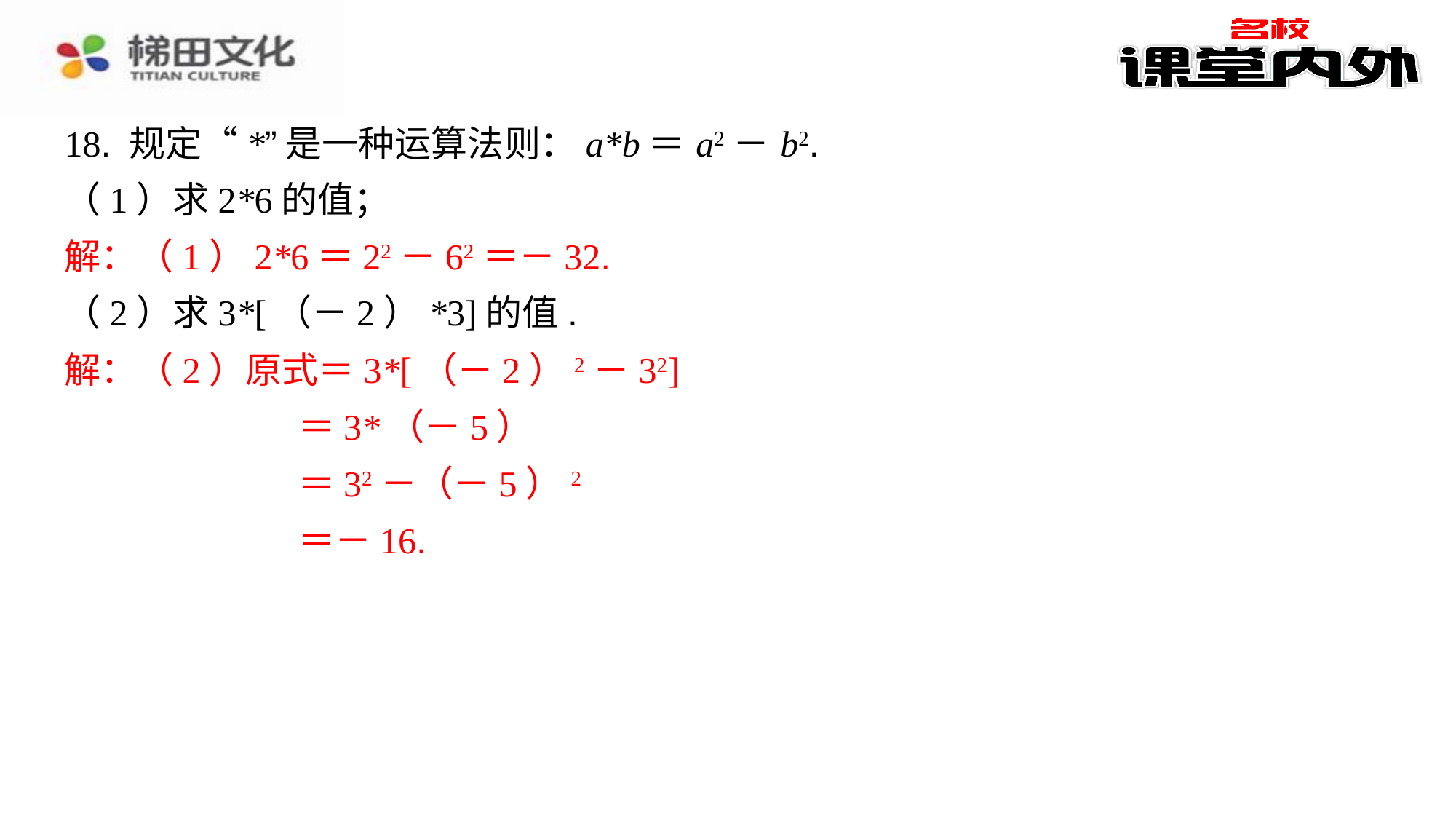

18. 规定“*”是一种运算法则：a*b＝ a2－ b2.
（1）求2*6的值；
解：（1）2*6＝22－62＝－32.
（2）求3*[（－2）*3]的值.
解：（2）原式＝3*[（－2）2－32]
＝3*（－5）
＝32－（－5）2
＝－16.
解：（1）2*6＝22－62＝－32.
解：（2）原式＝3*[（－2）2－32]
＝3*（－5）
＝32－（－5）2
＝－16.